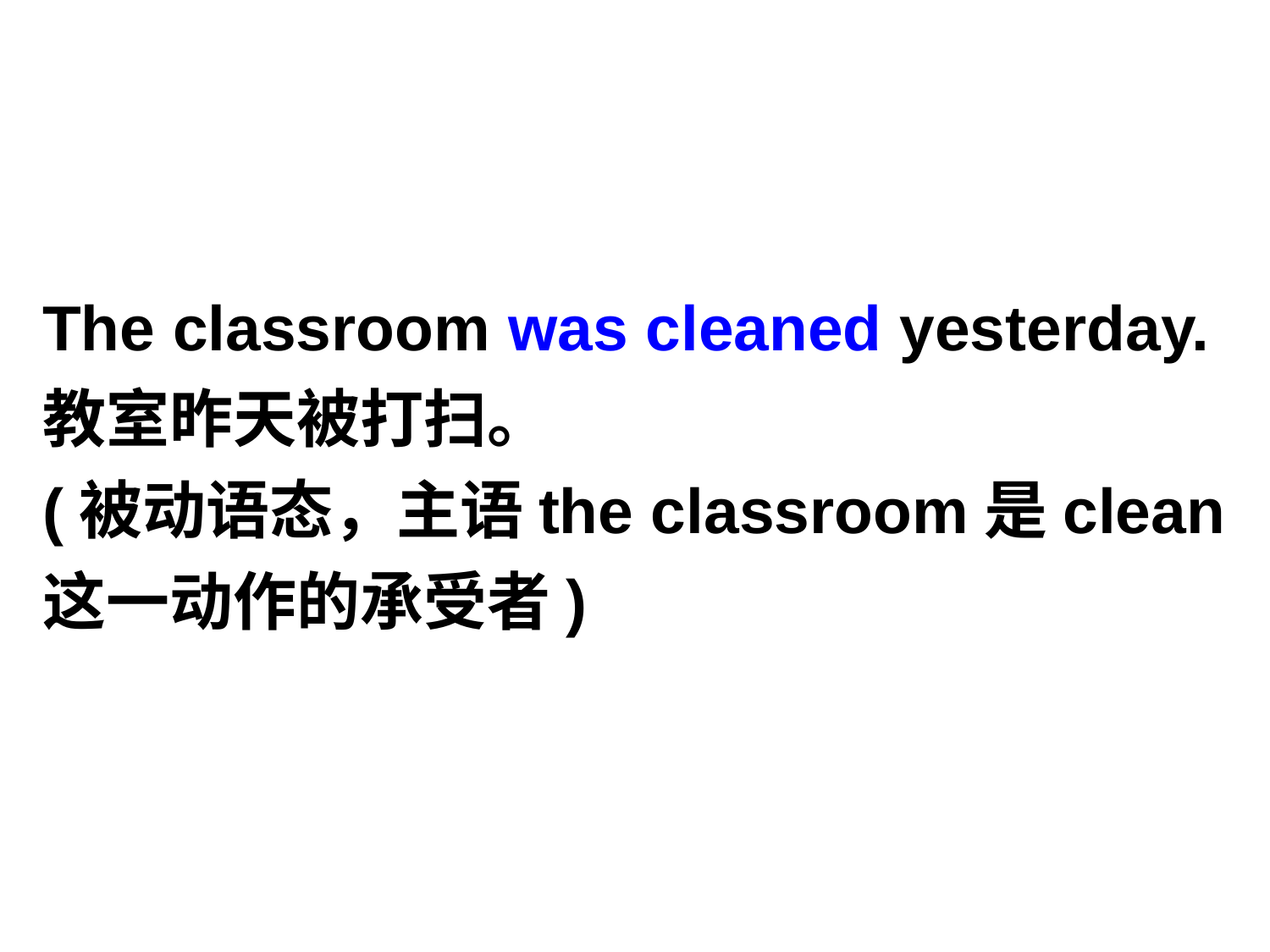

The classroom was cleaned yesterday.
教室昨天被打扫。
(被动语态，主语the classroom是clean这一动作的承受者)